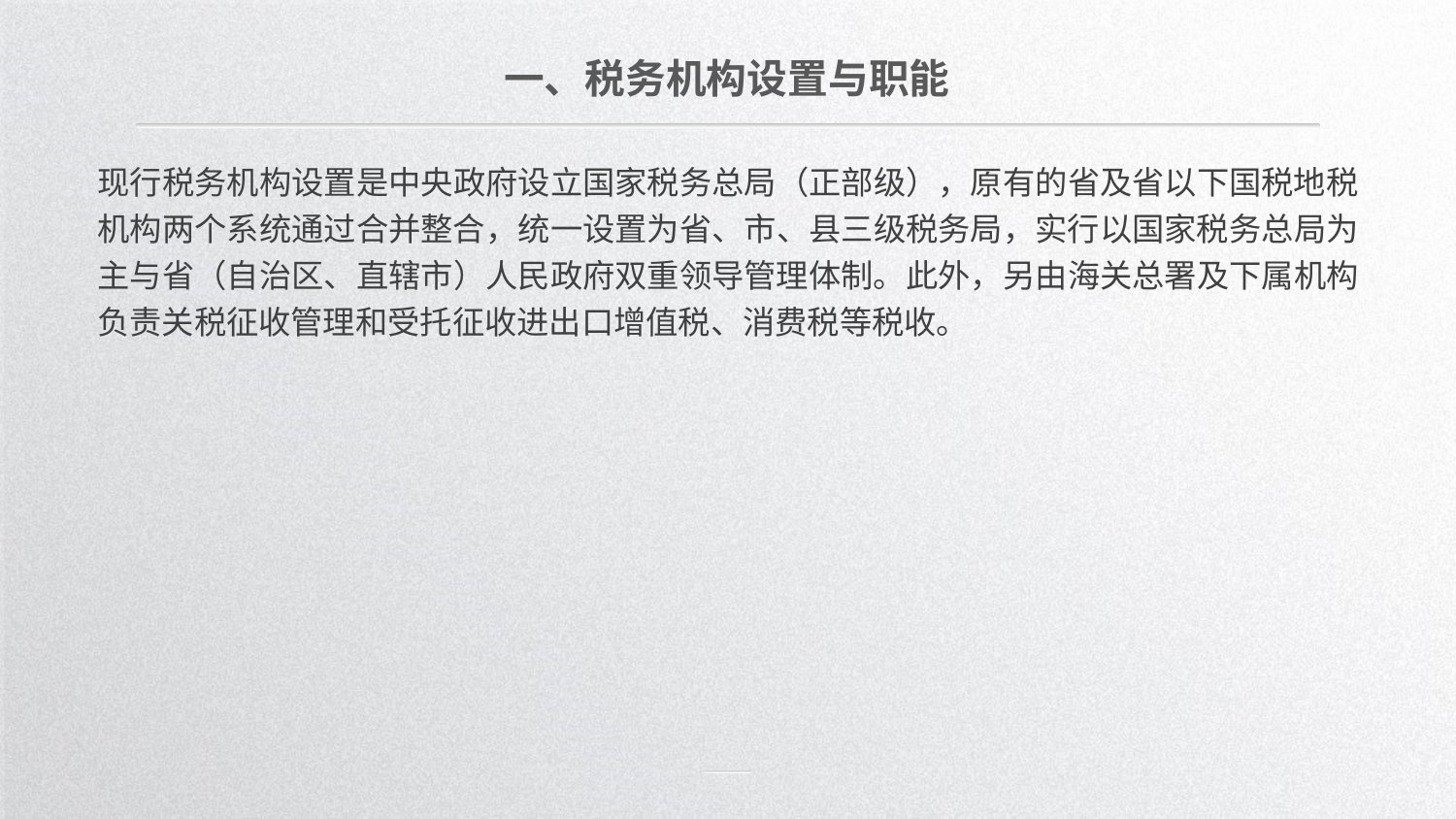

一、税务机构设置与职能
现行税务机构设置是中央政府设立国家税务总局（正部级），原有的省及省以下国税地税机构两个系统通过合并整合，统一设置为省、市、县三级税务局，实行以国家税务总局为主与省（自治区、直辖市）人民政府双重领导管理体制。此外，另由海关总署及下属机构负责关税征收管理和受托征收进出口增值税、消费税等税收。